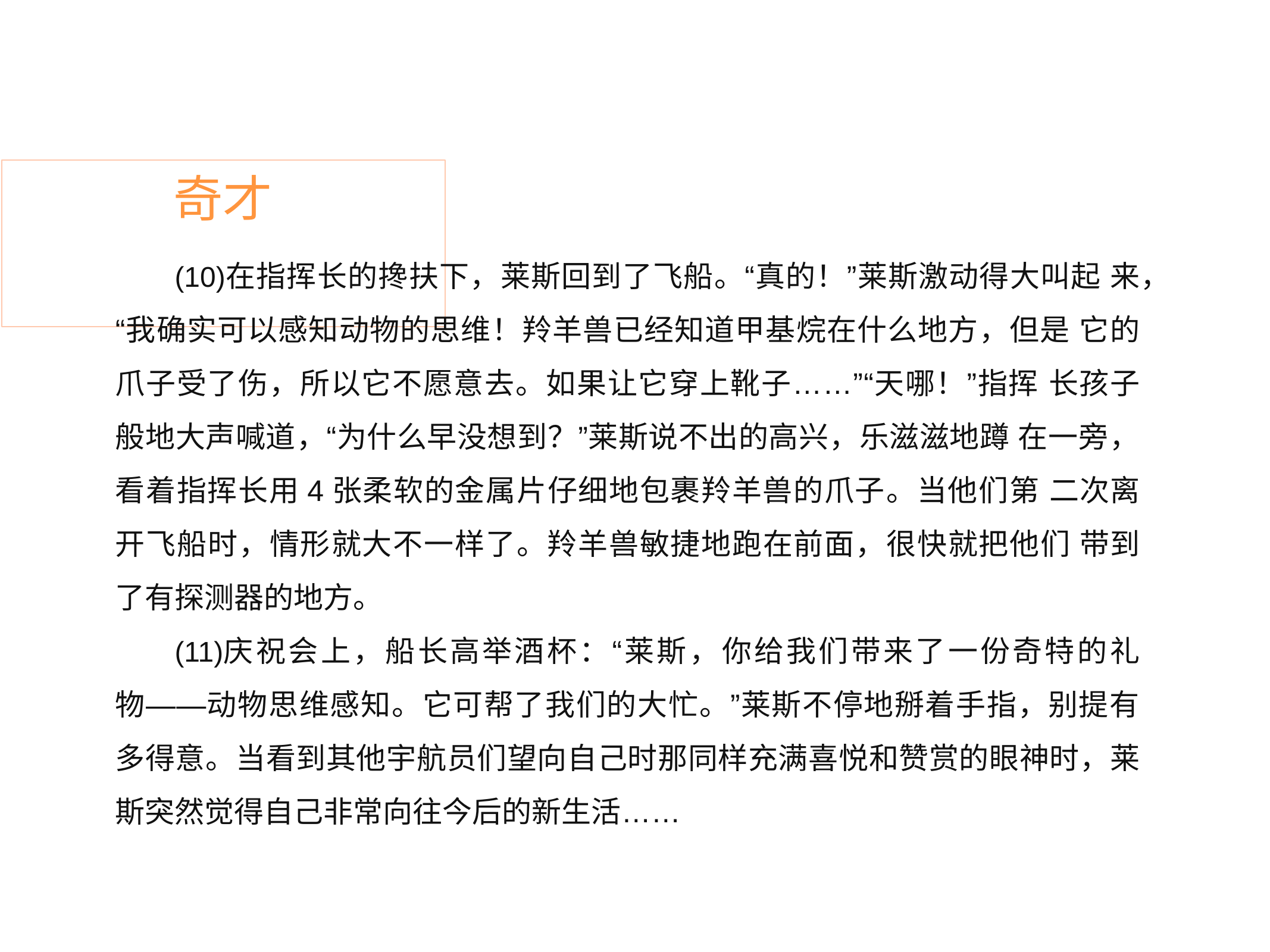

# 奇才
在指挥长的搀扶下，莱斯回到了飞船。“真的！”莱斯激动得大叫起 来，“我确实可以感知动物的思维！羚羊兽已经知道甲基烷在什么地方，但是 它的爪子受了伤，所以它不愿意去。如果让它穿上靴子……”“天哪！”指挥 长孩子般地大声喊道，“为什么早没想到？”莱斯说不出的高兴，乐滋滋地蹲 在一旁，看着指挥长用4张柔软的金属片仔细地包裹羚羊兽的爪子。当他们第 二次离开飞船时，情形就大不一样了。羚羊兽敏捷地跑在前面，很快就把他们 带到了有探测器的地方。
庆祝会上，船长高举酒杯：“莱斯，你给我们带来了一份奇特的礼 物——动物思维感知。它可帮了我们的大忙。”莱斯不停地掰着手指，别提有 多得意。当看到其他宇航员们望向自己时那同样充满喜悦和赞赏的眼神时，莱 斯突然觉得自己非常向往今后的新生活……